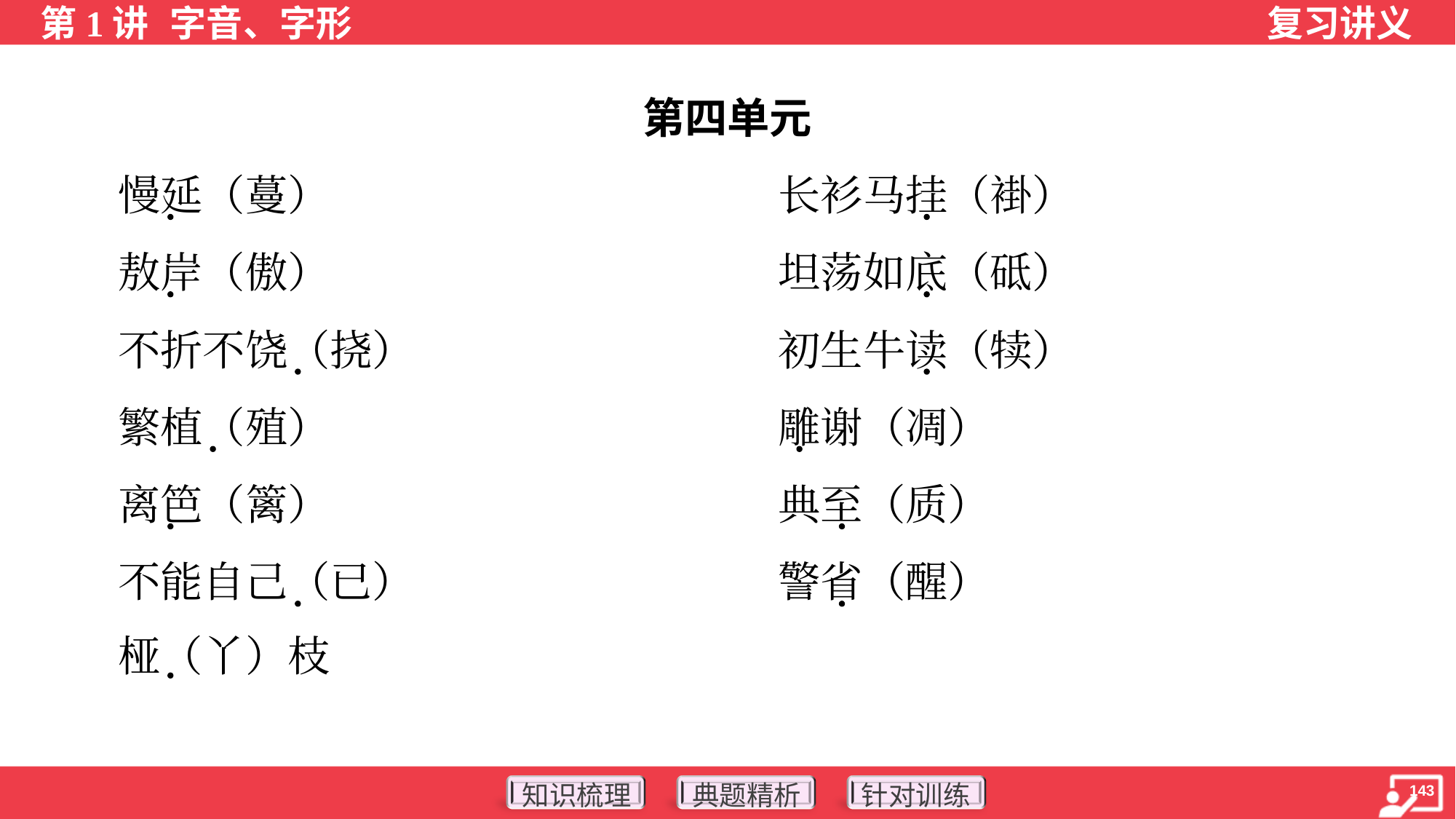

第四单元
    慢延（蔓）	长衫马挂（褂）
    敖岸（傲）	坦荡如底（砥）
    不折不饶（挠）	初生牛读（犊）
    繁植（殖）	雕谢（凋）
    离笆（篱）	典至（质）
    不能自己（已）	警省（醒）
    桠（丫）枝